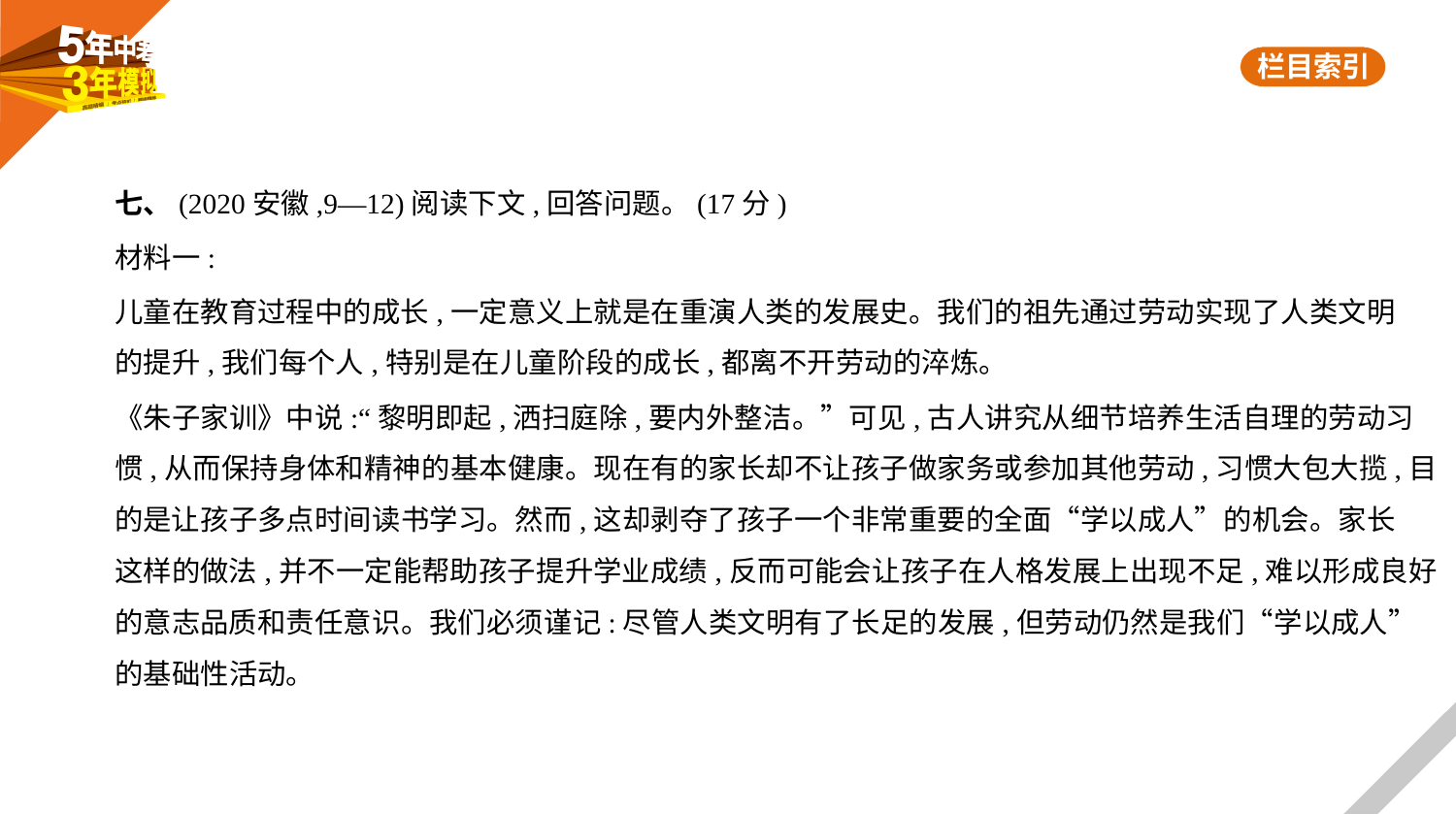

七、(2020安徽,9—12)阅读下文,回答问题。(17分)
材料一:
儿童在教育过程中的成长,一定意义上就是在重演人类的发展史。我们的祖先通过劳动实现了人类文明
的提升,我们每个人,特别是在儿童阶段的成长,都离不开劳动的淬炼。
《朱子家训》中说:“黎明即起,洒扫庭除,要内外整洁。”可见,古人讲究从细节培养生活自理的劳动习
惯,从而保持身体和精神的基本健康。现在有的家长却不让孩子做家务或参加其他劳动,习惯大包大揽,目
的是让孩子多点时间读书学习。然而,这却剥夺了孩子一个非常重要的全面“学以成人”的机会。家长
这样的做法,并不一定能帮助孩子提升学业成绩,反而可能会让孩子在人格发展上出现不足,难以形成良好
的意志品质和责任意识。我们必须谨记:尽管人类文明有了长足的发展,但劳动仍然是我们“学以成人”
的基础性活动。